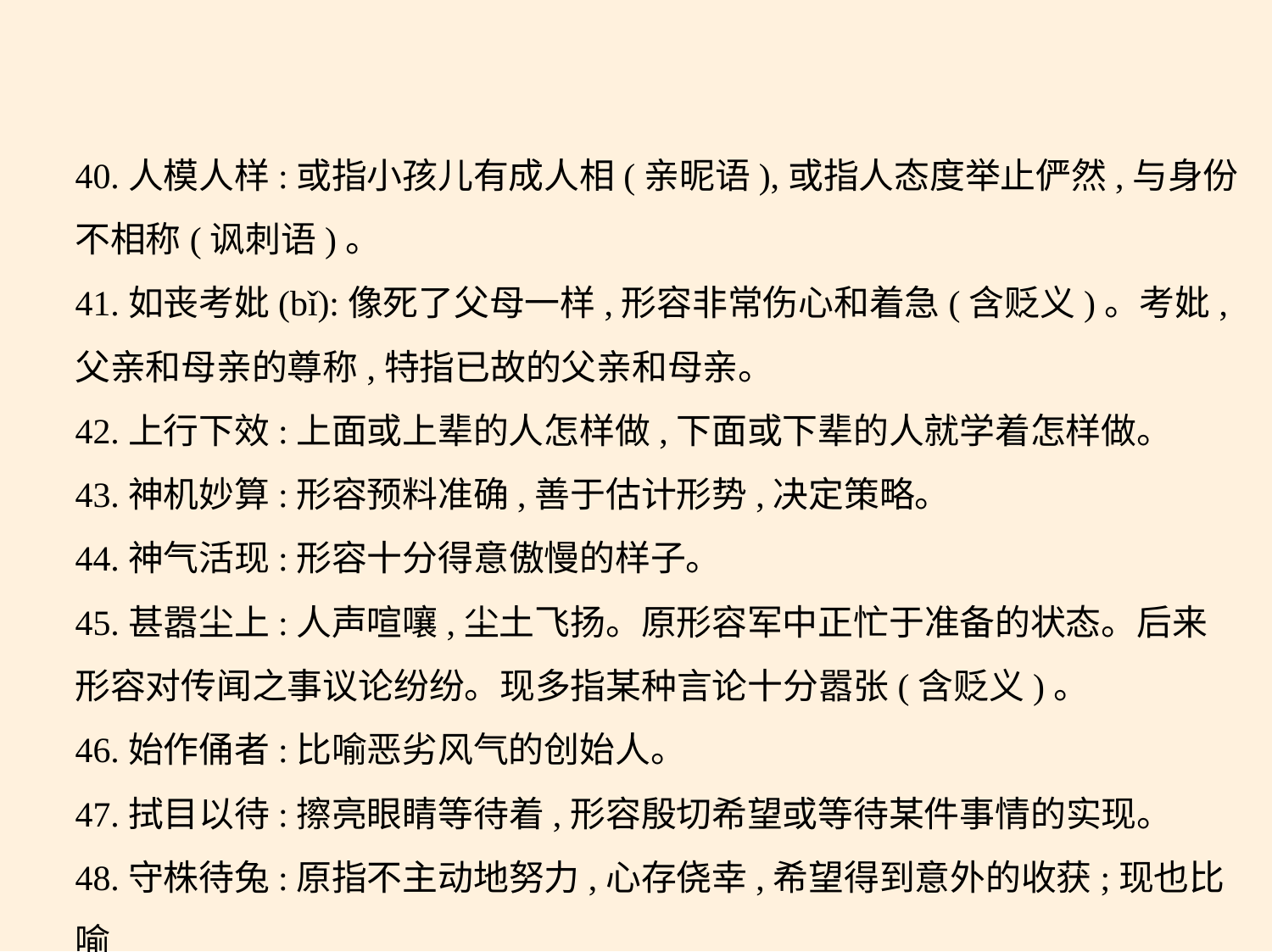

40.人模人样:或指小孩儿有成人相(亲昵语),或指人态度举止俨然,与身份
不相称(讽刺语)。
41.如丧考妣(bǐ):像死了父母一样,形容非常伤心和着急(含贬义)。考妣,
父亲和母亲的尊称,特指已故的父亲和母亲。
42.上行下效:上面或上辈的人怎样做,下面或下辈的人就学着怎样做。
43.神机妙算:形容预料准确,善于估计形势,决定策略。
44.神气活现:形容十分得意傲慢的样子。
45.甚嚣尘上:人声喧嚷,尘土飞扬。原形容军中正忙于准备的状态。后来
形容对传闻之事议论纷纷。现多指某种言论十分嚣张(含贬义)。
46.始作俑者:比喻恶劣风气的创始人。
47.拭目以待:擦亮眼睛等待着,形容殷切希望或等待某件事情的实现。
48.守株待兔:原指不主动地努力,心存侥幸,希望得到意外的收获;现也比喻